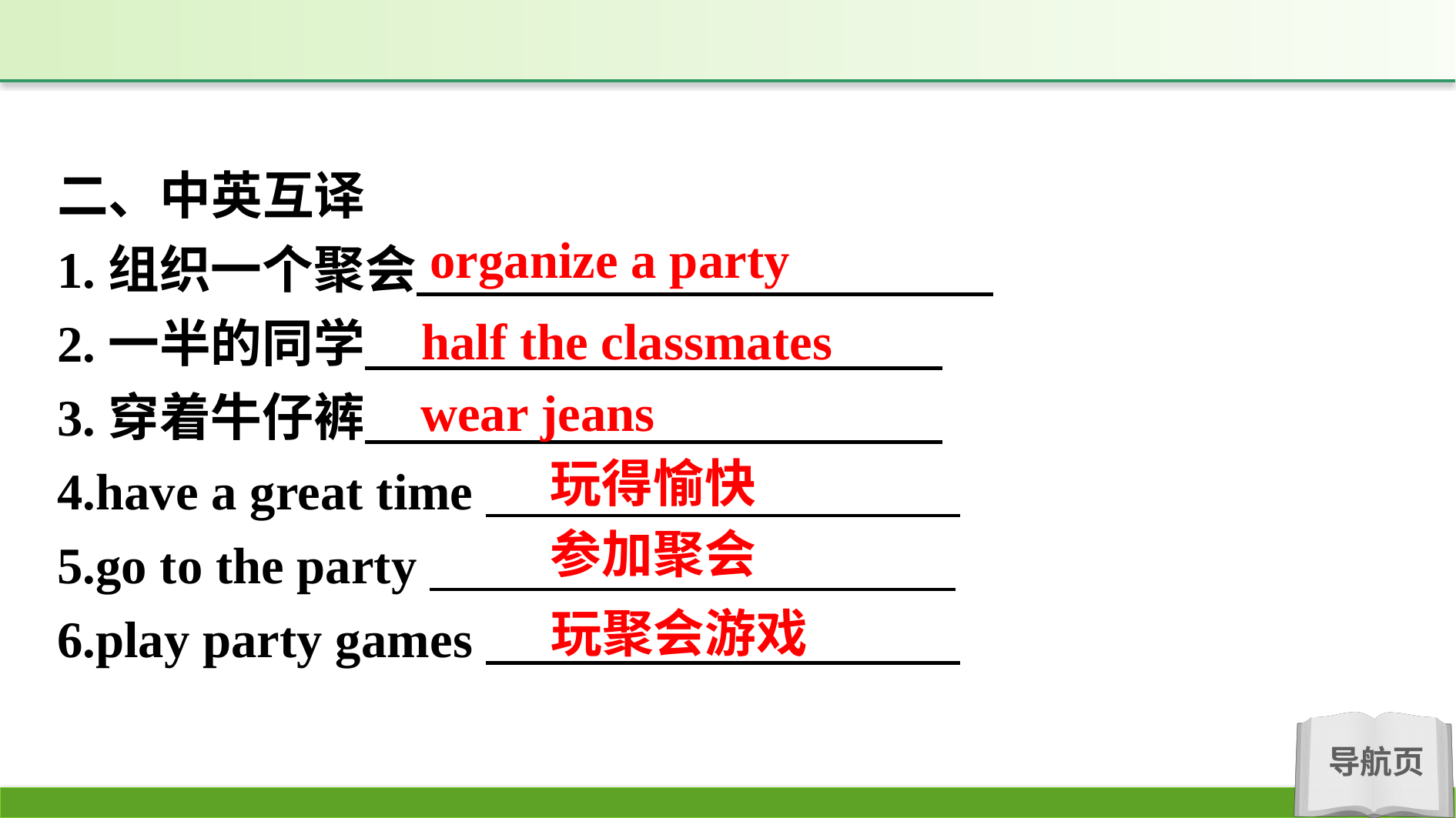

二、中英互译
1.组织一个聚会
2.一半的同学
3.穿着牛仔裤
4.have a great time
5.go to the party
6.play party games
organize a party
half the classmates
wear jeans
玩得愉快
参加聚会
玩聚会游戏